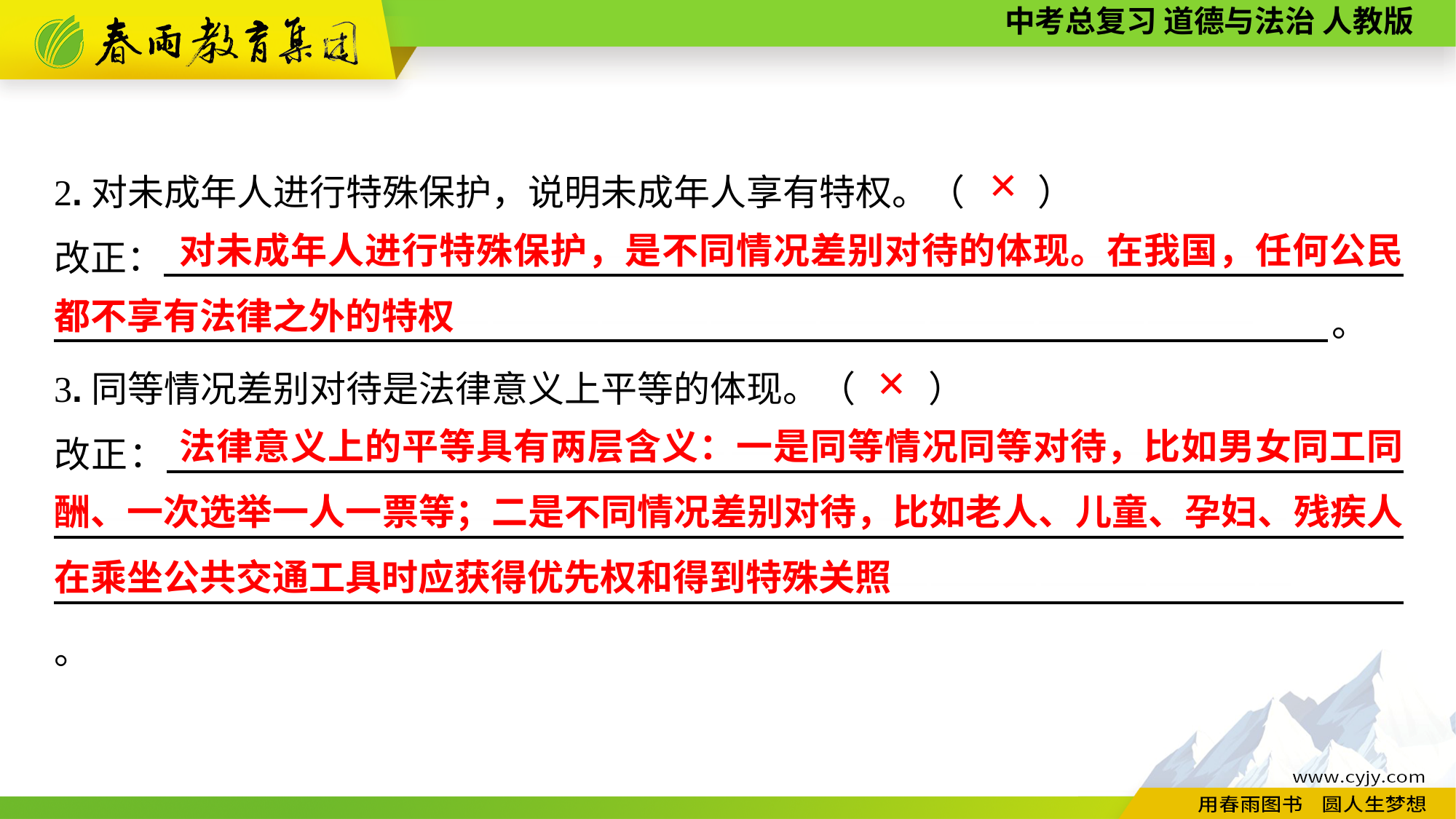

2.对未成年人进行特殊保护，说明未成年人享有特权。（　　）
改正：　　　　———————————————————————————————————————————————————————————————　　 。
3.同等情况差别对待是法律意义上平等的体现。（　　）
改正：　　　————————————————————————————————————————————————————————————————————————————————————————————————————　　　 。
✕
             对未成年人进行特殊保护，是不同情况差别对待的体现。在我国，任何公民都不享有法律之外的特权
✕
             法律意义上的平等具有两层含义：一是同等情况同等对待，比如男女同工同酬、一次选举一人一票等；二是不同情况差别对待，比如老人、儿童、孕妇、残疾人在乘坐公共交通工具时应获得优先权和得到特殊关照